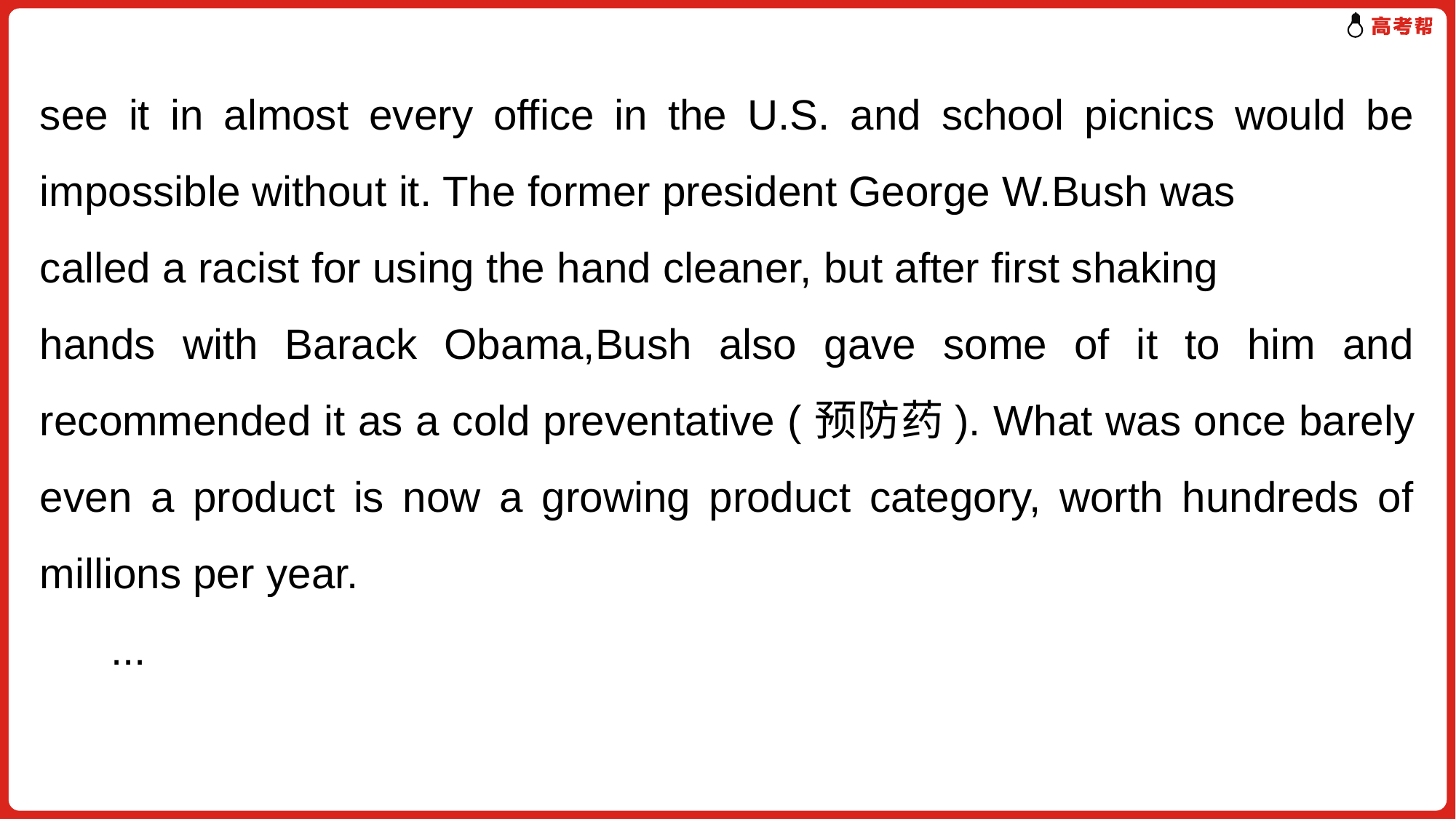

see it in almost every office in the U.S. and school picnics would be impossible without it. The former president George W.Bush was
called a racist for using the hand cleaner, but after first shaking
hands with Barack Obama,Bush also gave some of it to him and recommended it as a cold preventative (预防药). What was once barely even a product is now a growing product category, worth hundreds of millions per year.
      ...